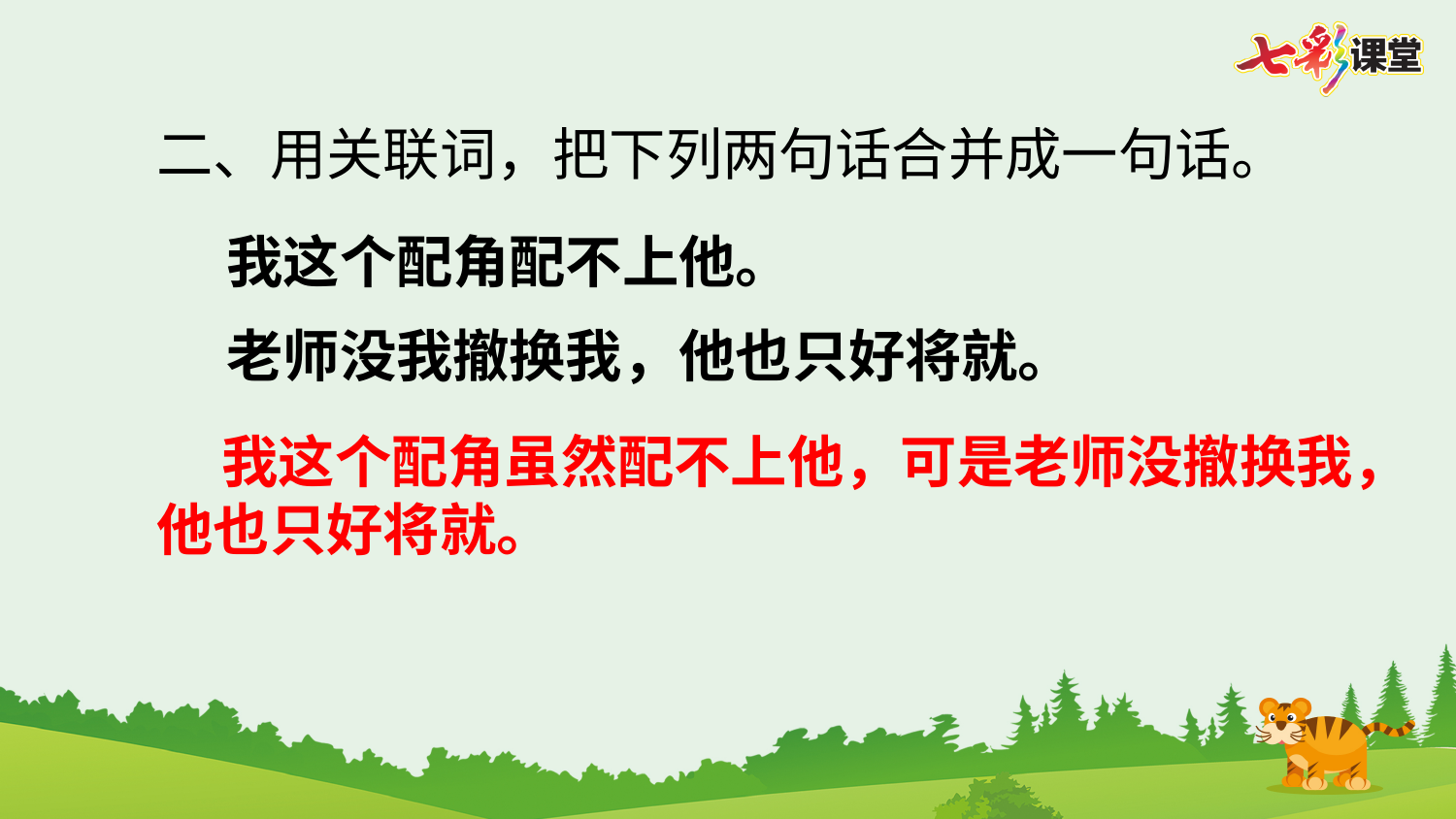

二、用关联词，把下列两句话合并成一句话。
    我这个配角配不上他。
    老师没我撤换我，他也只好将就。
    我这个配角虽然配不上他，可是老师没撤换我，他也只好将就。